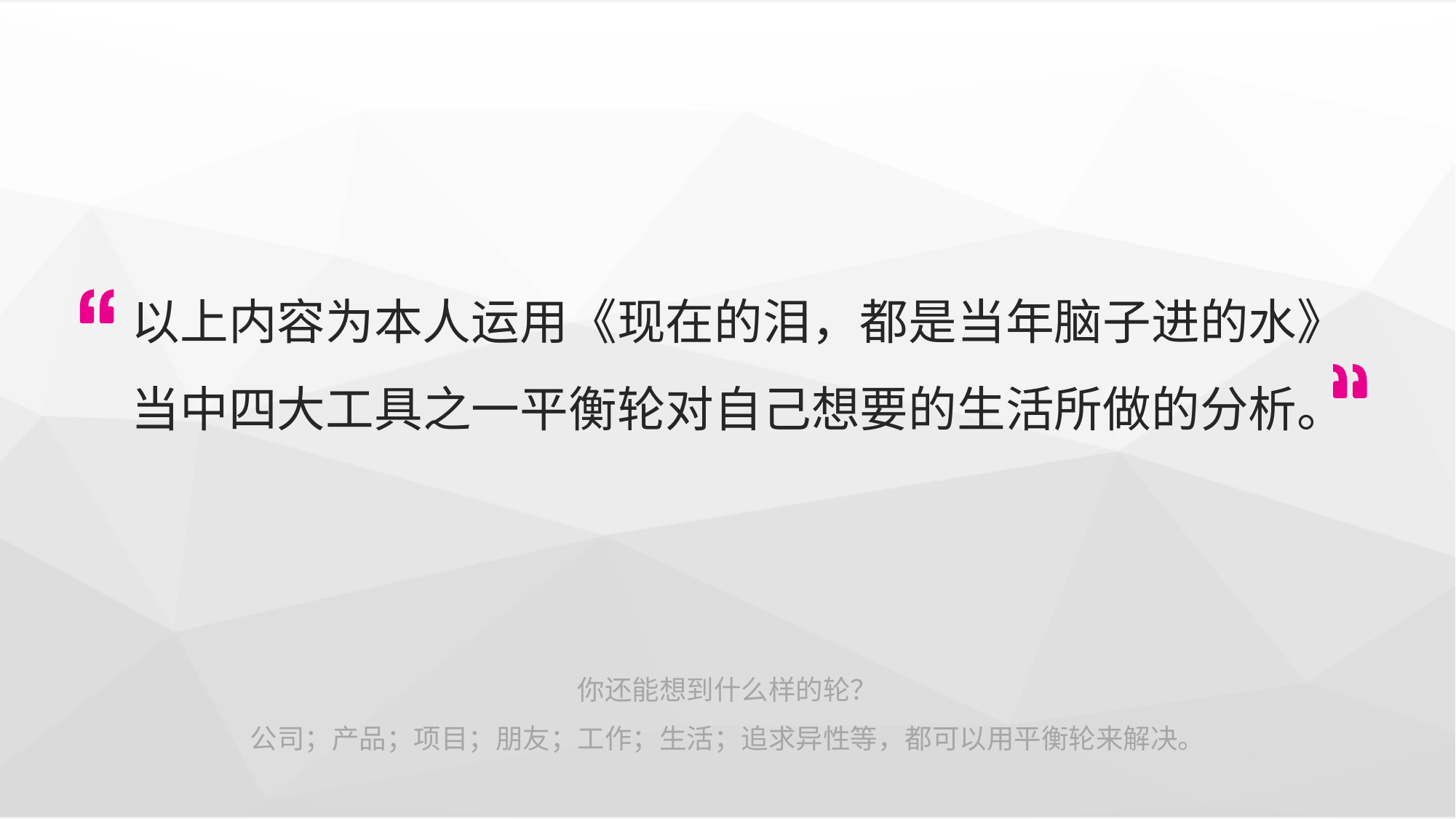

以上内容为本人运用《现在的泪，都是当年脑子进的水》当中四大工具之一平衡轮对自己想要的生活所做的分析。

你还能想到什么样的轮？
公司；产品；项目；朋友；工作；生活；追求异性等，都可以用平衡轮来解决。